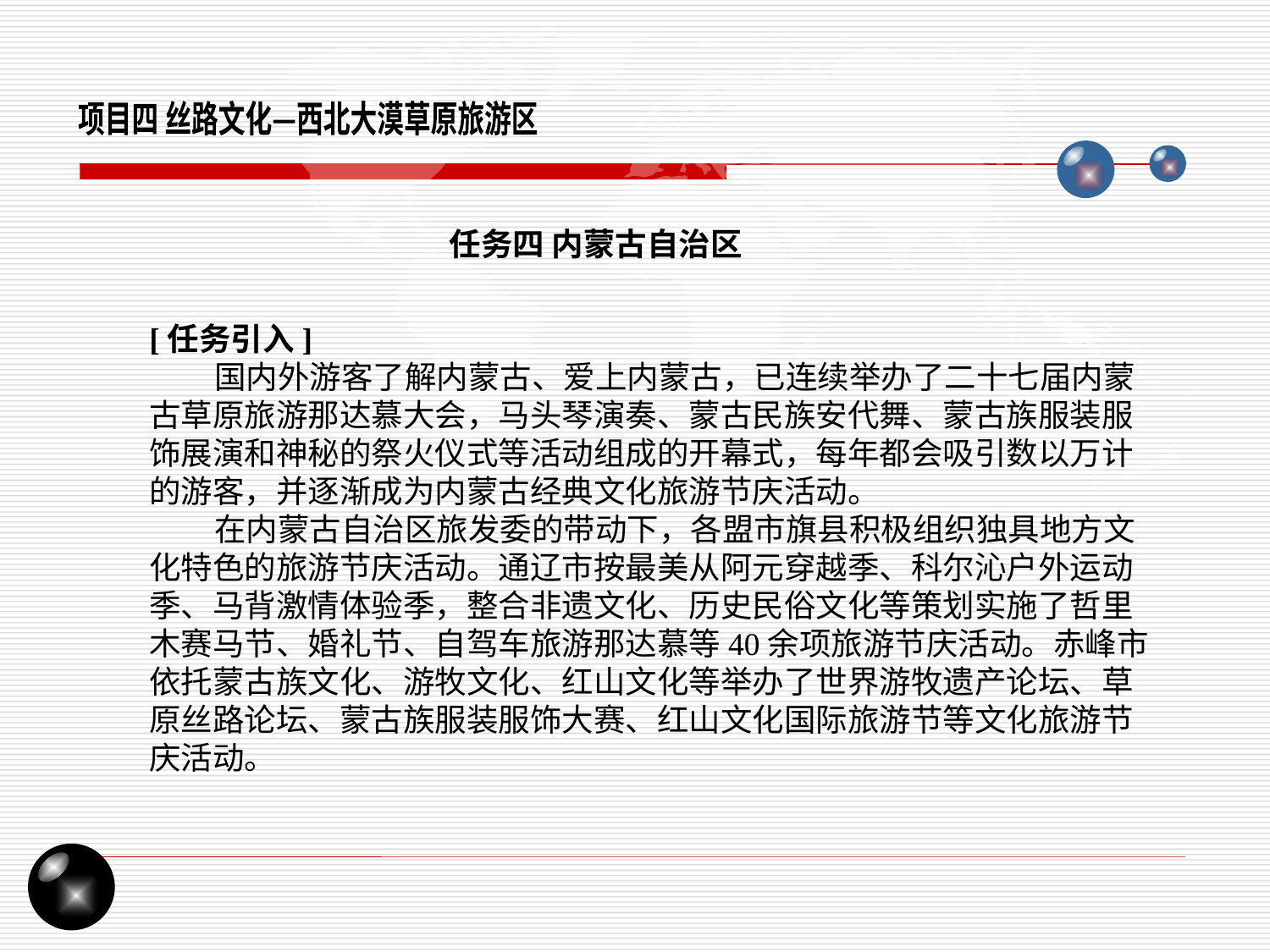

项目四 丝路文化—西北大漠草原旅游区
任务四 内蒙古自治区

[任务引入]
        国内外游客了解内蒙古、爱上内蒙古，已连续举办了二十七届内蒙古草原旅游那达慕大会，马头琴演奏、蒙古民族安代舞、蒙古族服装服饰展演和神秘的祭火仪式等活动组成的开幕式，每年都会吸引数以万计的游客，并逐渐成为内蒙古经典文化旅游节庆活动。
        在内蒙古自治区旅发委的带动下，各盟市旗县积极组织独具地方文化特色的旅游节庆活动。通辽市按最美从阿元穿越季、科尔沁户外运动季、马背激情体验季，整合非遗文化、历史民俗文化等策划实施了哲里木赛马节、婚礼节、自驾车旅游那达慕等40余项旅游节庆活动。赤峰市依托蒙古族文化、游牧文化、红山文化等举办了世界游牧遗产论坛、草原丝路论坛、蒙古族服装服饰大赛、红山文化国际旅游节等文化旅游节庆活动。